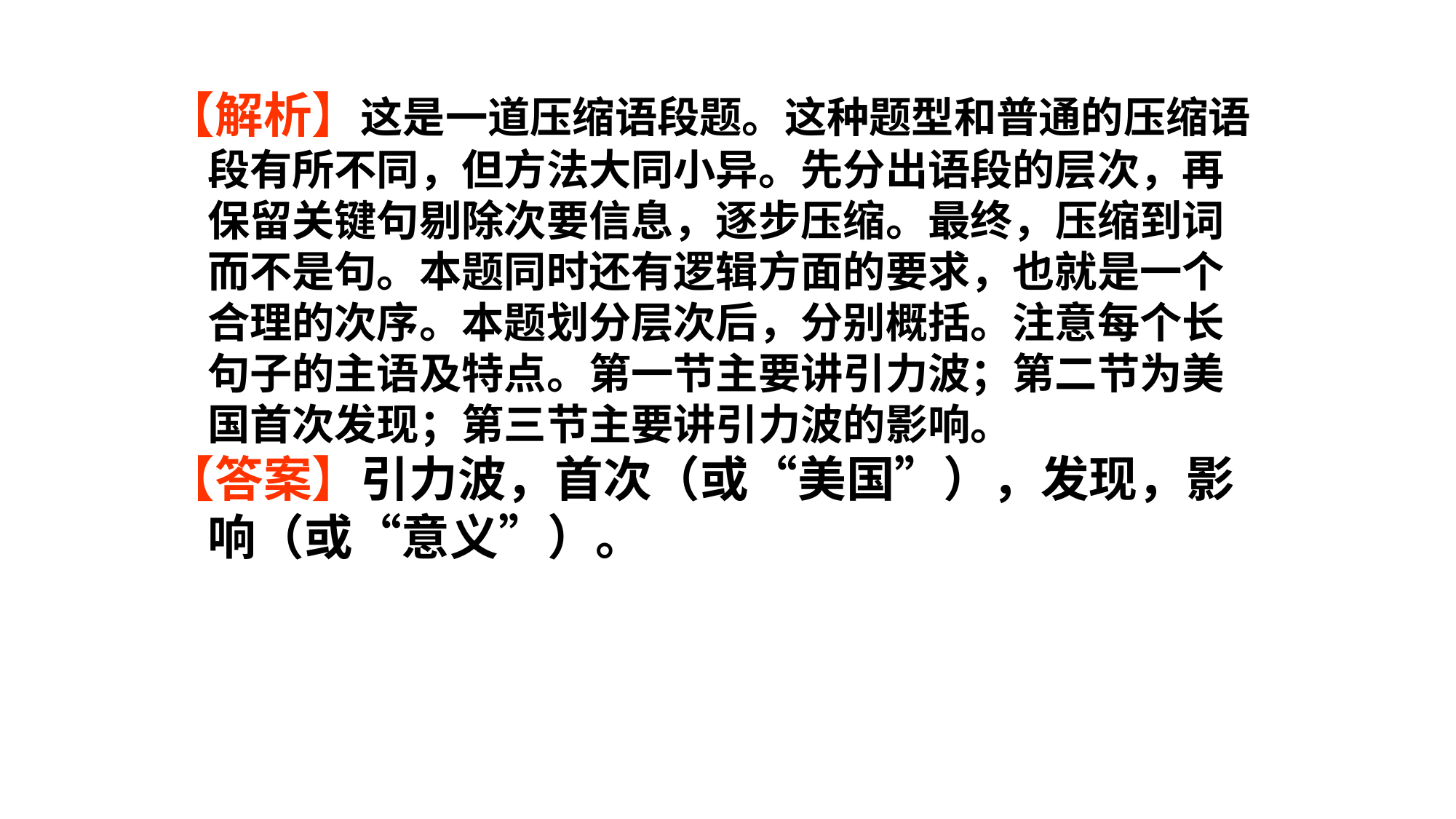

【解析】这是一道压缩语段题。这种题型和普通的压缩语段有所不同，但方法大同小异。先分出语段的层次，再保留关键句剔除次要信息，逐步压缩。最终，压缩到词而不是句。本题同时还有逻辑方面的要求，也就是一个合理的次序。本题划分层次后，分别概括。注意每个长句子的主语及特点。第一节主要讲引力波；第二节为美国首次发现；第三节主要讲引力波的影响。
【答案】引力波，首次（或“美国”），发现，影响（或“意义”）。